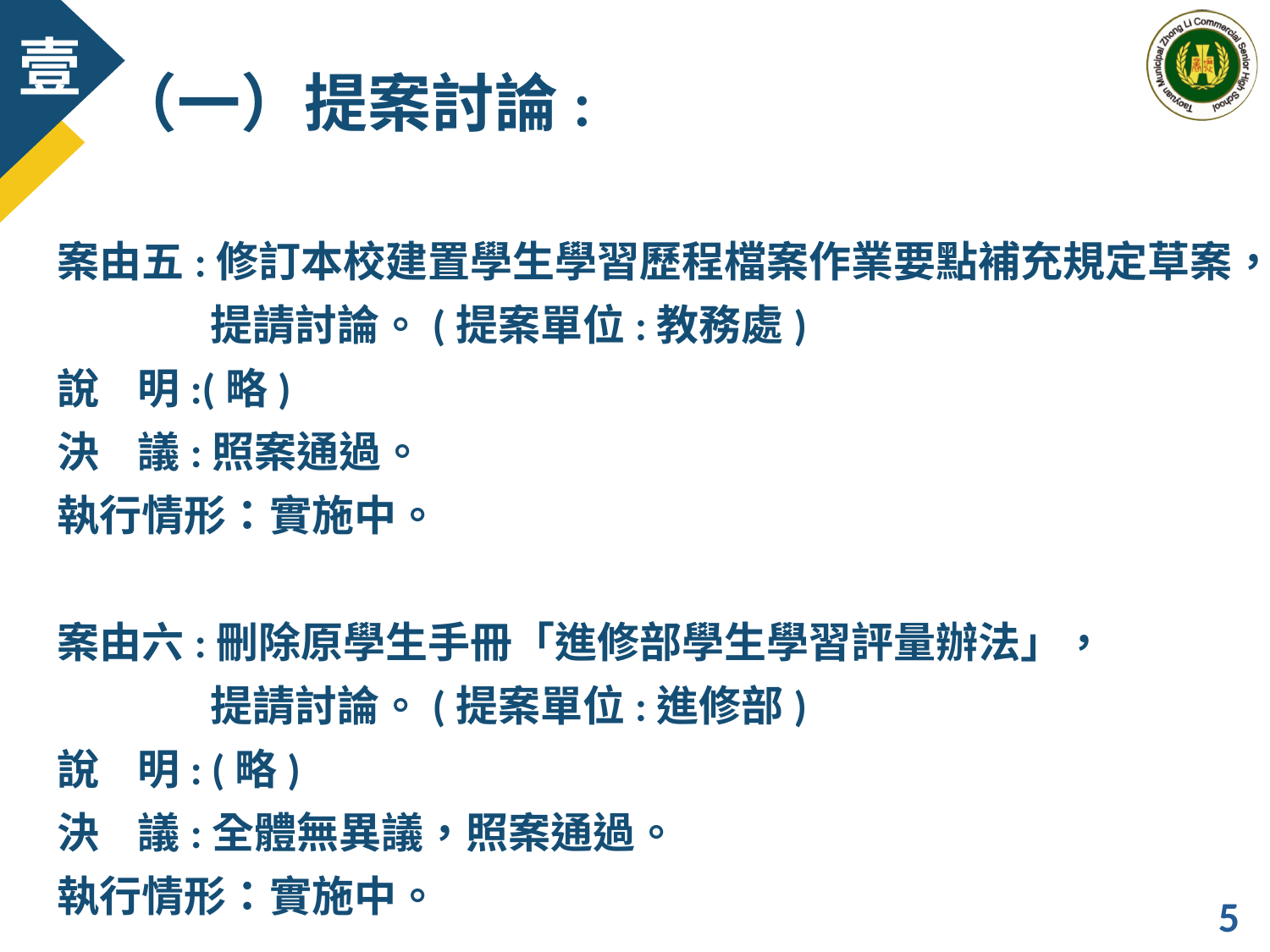

（一）提案討論:
案由五:修訂本校建置學生學習歷程檔案作業要點補充規定草案，
               提請討論。(提案單位:教務處)
說    明:(略)
決    議:照案通過。
執行情形：實施中。

案由六:刪除原學生手冊「進修部學生學習評量辦法」，
               提請討論。(提案單位:進修部)
說    明: (略)
決    議:全體無異議，照案通過。
執行情形：實施中。
5